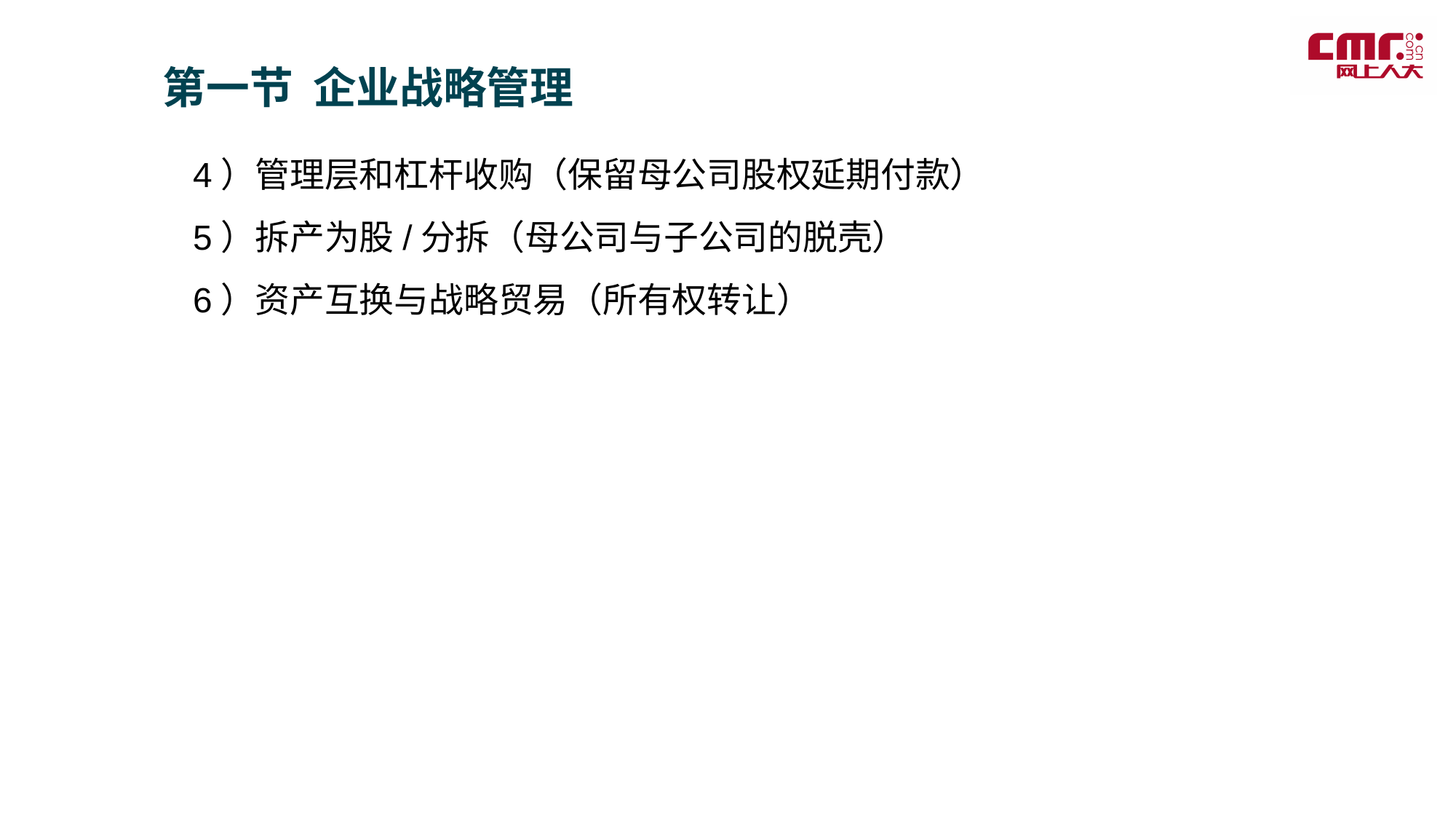

第一节  企业战略管理
　　4）管理层和杠杆收购（保留母公司股权延期付款）
　　5）拆产为股/分拆（母公司与子公司的脱壳）
　　6）资产互换与战略贸易（所有权转让）